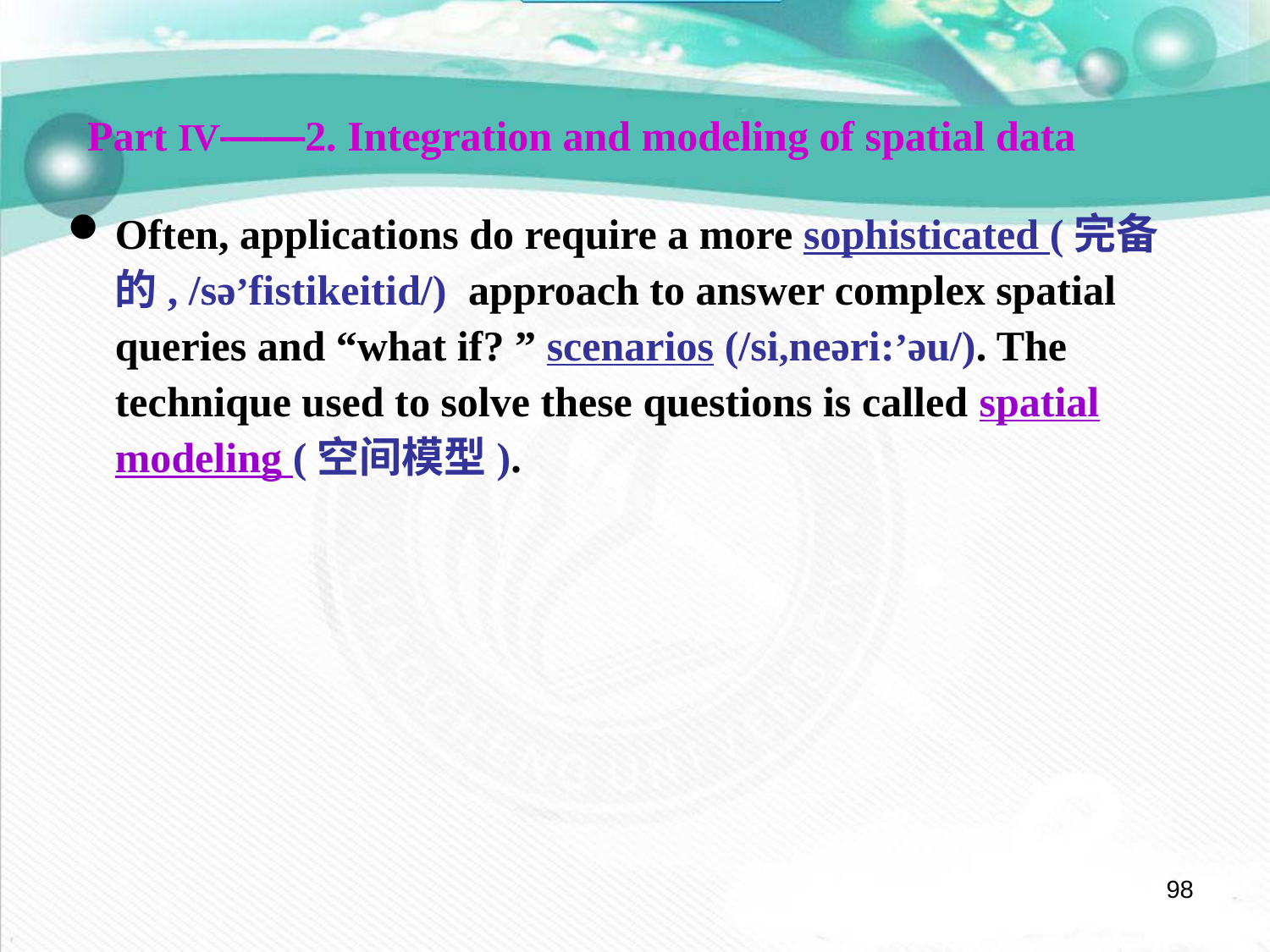

Part Ⅳ——2. Integration and modeling of spatial data
Often, applications do require a more sophisticated (完备的, /sə’fistikeitid/)  approach to answer complex spatial queries and “what if? ” scenarios (/si,neəri:’əu/). The technique used to solve these questions is called spatial modeling (空间模型).
98